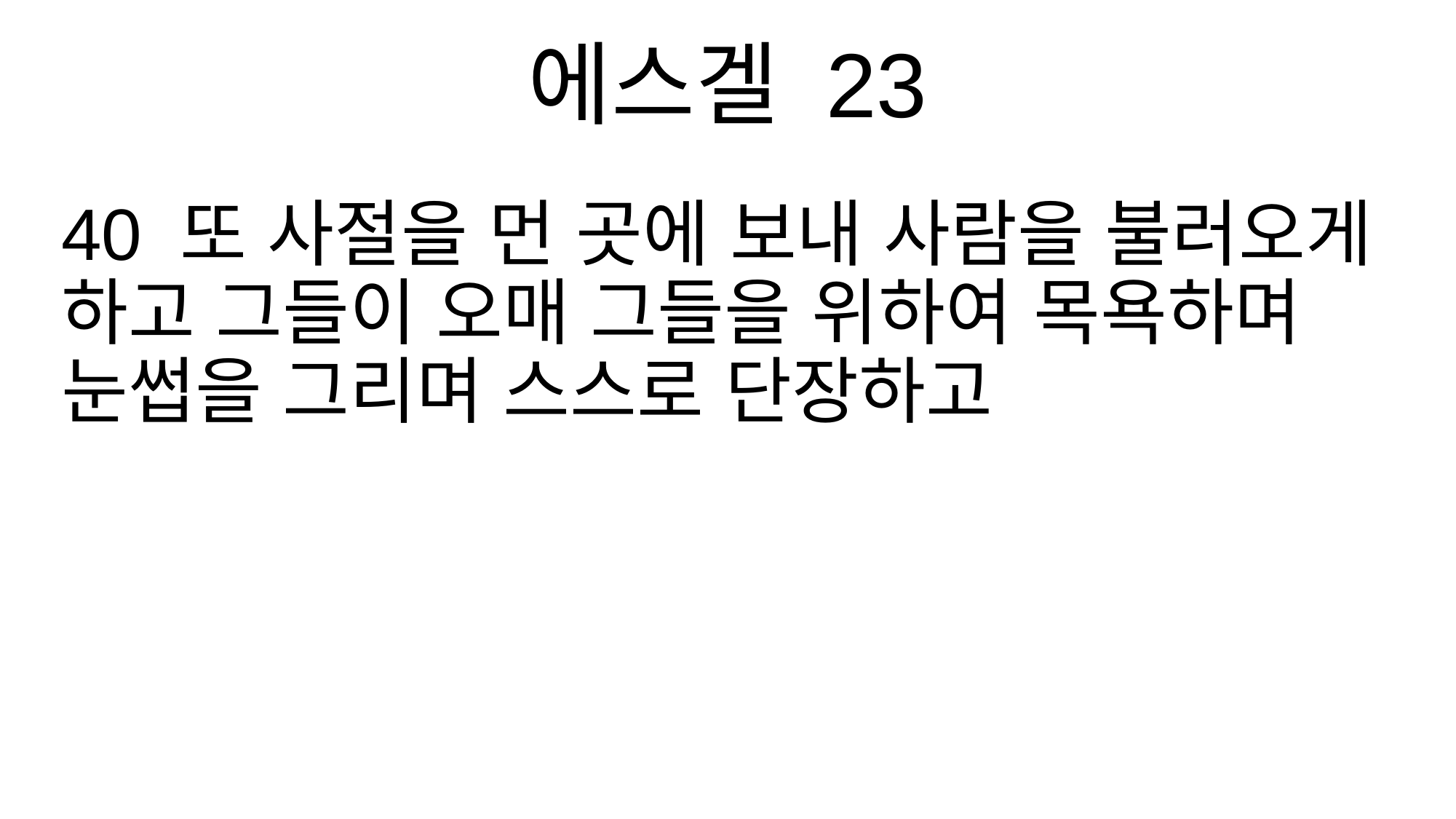

에스겔 23
40 또 사절을 먼 곳에 보내 사람을 불러오게 하고 그들이 오매 그들을 위하여 목욕하며 눈썹을 그리며 스스로 단장하고